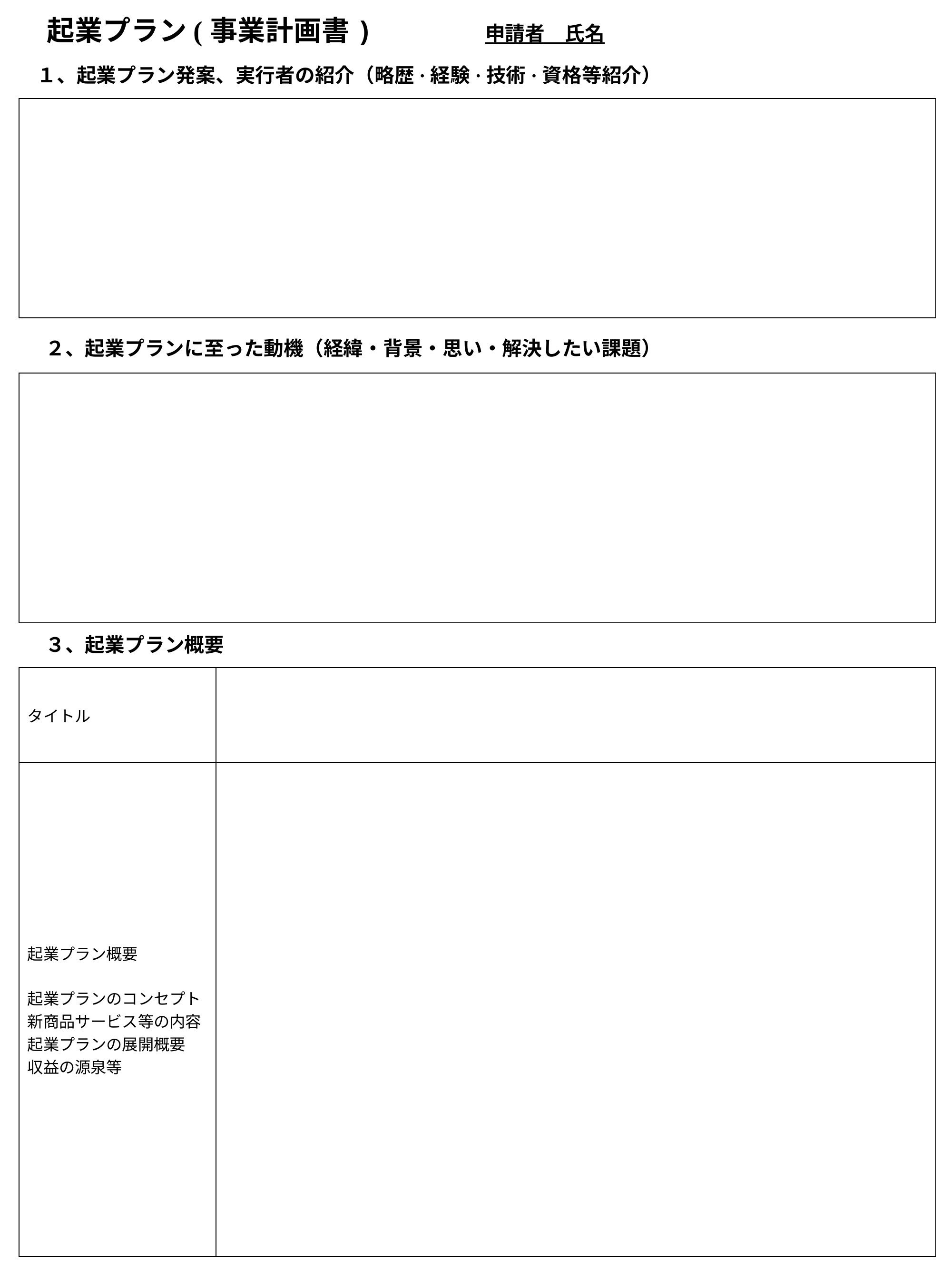

起業プラン(事業計画書)         申請者　氏名
１、起業プラン発案、実行者の紹介（略歴·経験·技術·資格等紹介）
|  |
| --- |
２、起業プランに至った動機（経緯・背景・思い・解決したい課題）
|  |
| --- |
３、起業プラン概要
| タイトル |  |
| --- | --- |
| 起業プラン概要   起業プランのコンセプト 新商品サービス等の内容 起業プランの展開概要 収益の源泉等 |  |